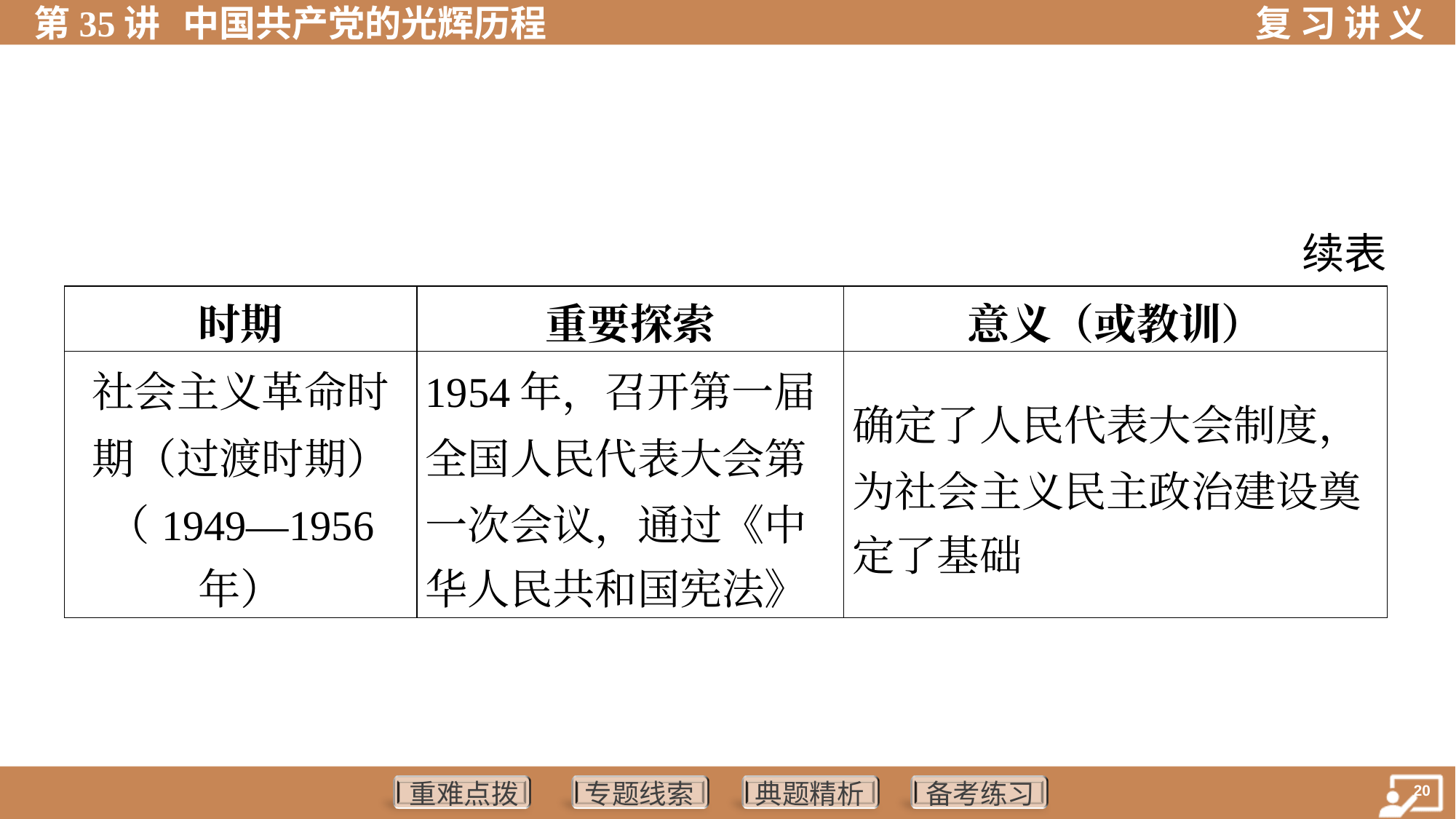

续表
| 时期 | 重要探索 | 意义（或教训） |
| --- | --- | --- |
| 社会主义革命时 期（过渡时期） （1949—1956 年） | 1954年，召开第一届 全国人民代表大会第 一次会议，通过《中 华人民共和国宪法》 | 确定了人民代表大会制度， 为社会主义民主政治建设奠 定了基础 |